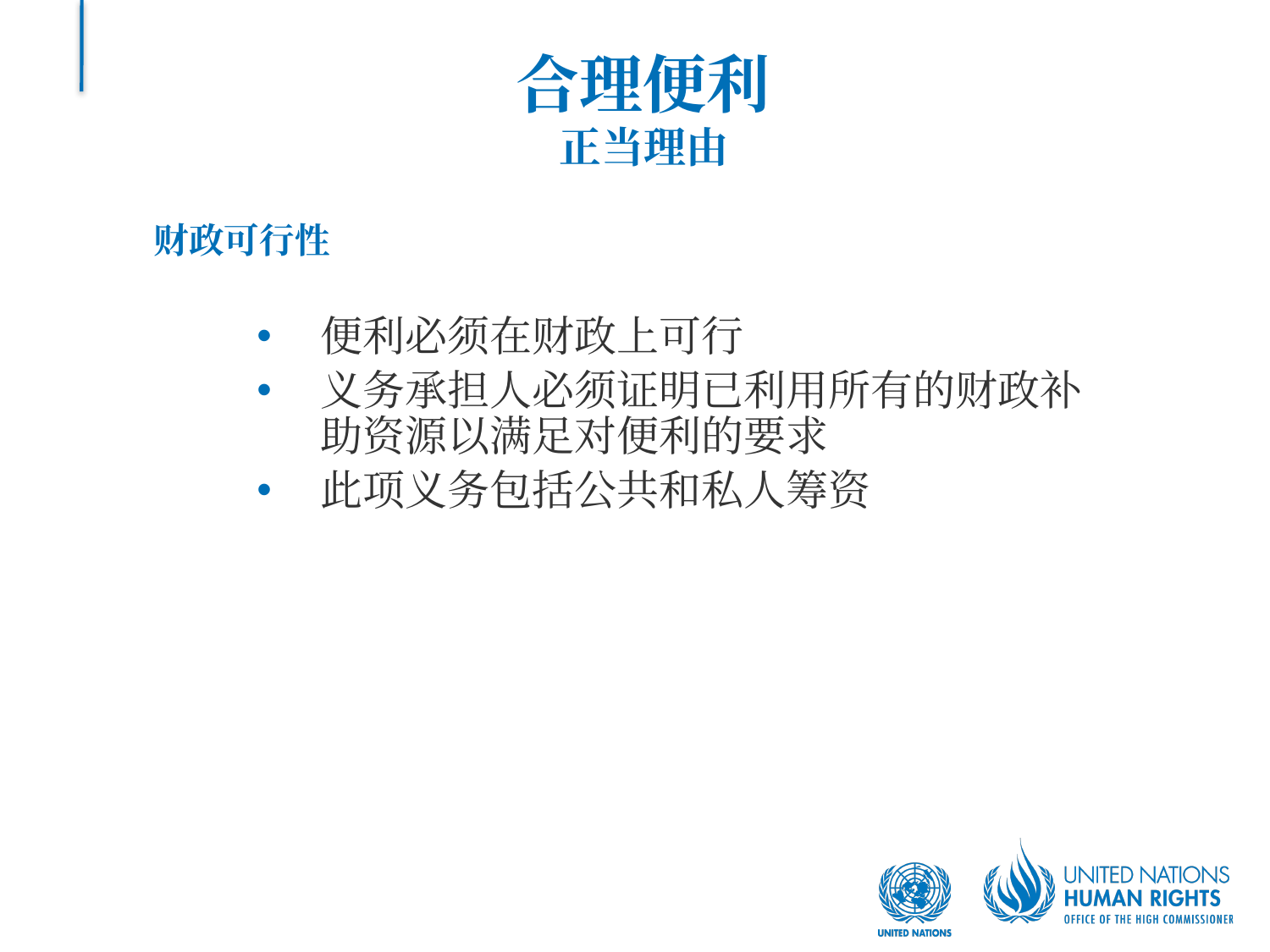

# 合理便利 正当理由
财政可行性

便利必须在财政上可行
义务承担人必须证明已利用所有的财政补助资源以满足对便利的要求
此项义务包括公共和私人筹资